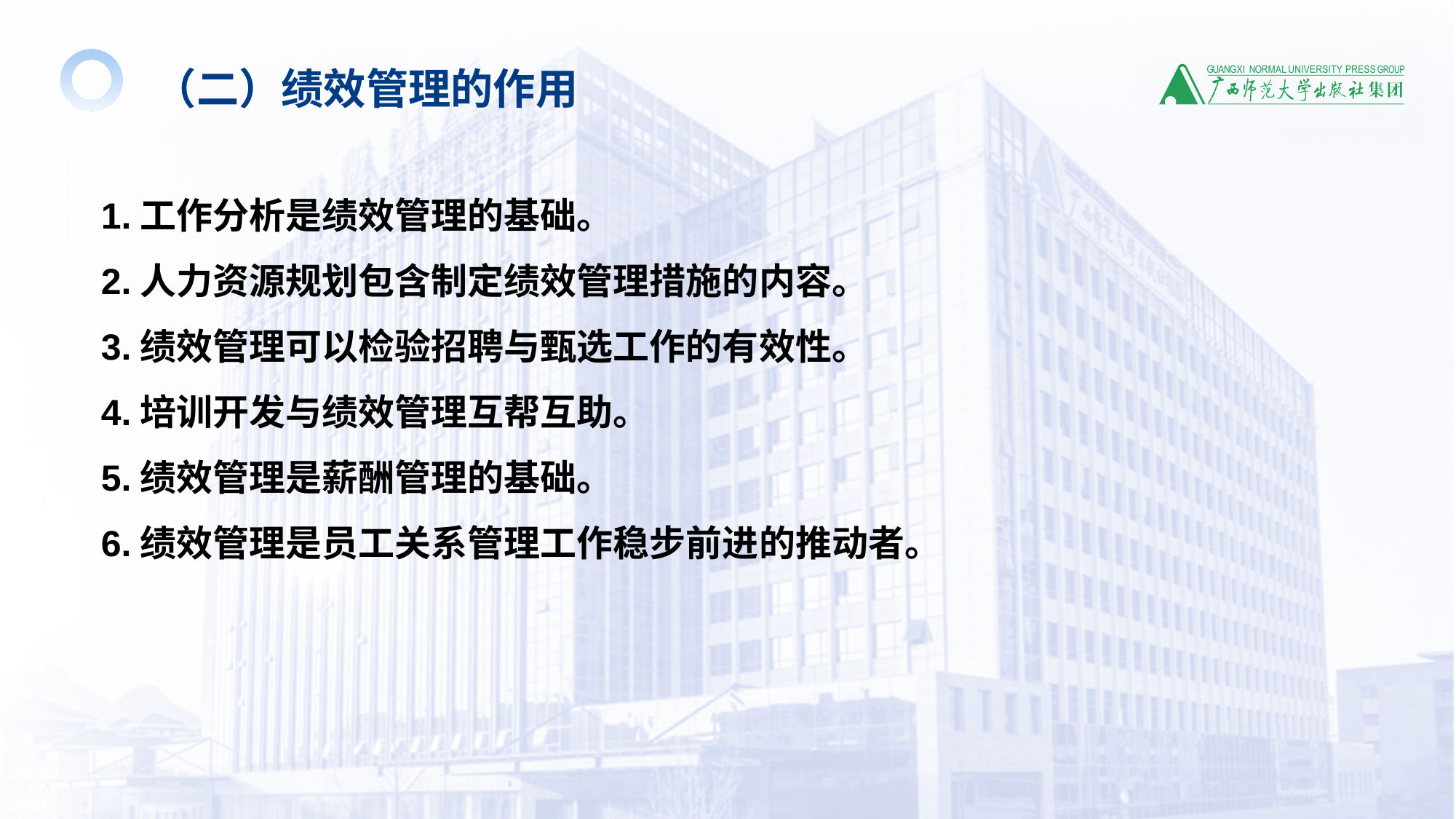

（二）绩效管理的作用

1.工作分析是绩效管理的基础。
2.人力资源规划包含制定绩效管理措施的内容。
3.绩效管理可以检验招聘与甄选工作的有效性。
4.培训开发与绩效管理互帮互助。
5.绩效管理是薪酬管理的基础。
6.绩效管理是员工关系管理工作稳步前进的推动者。